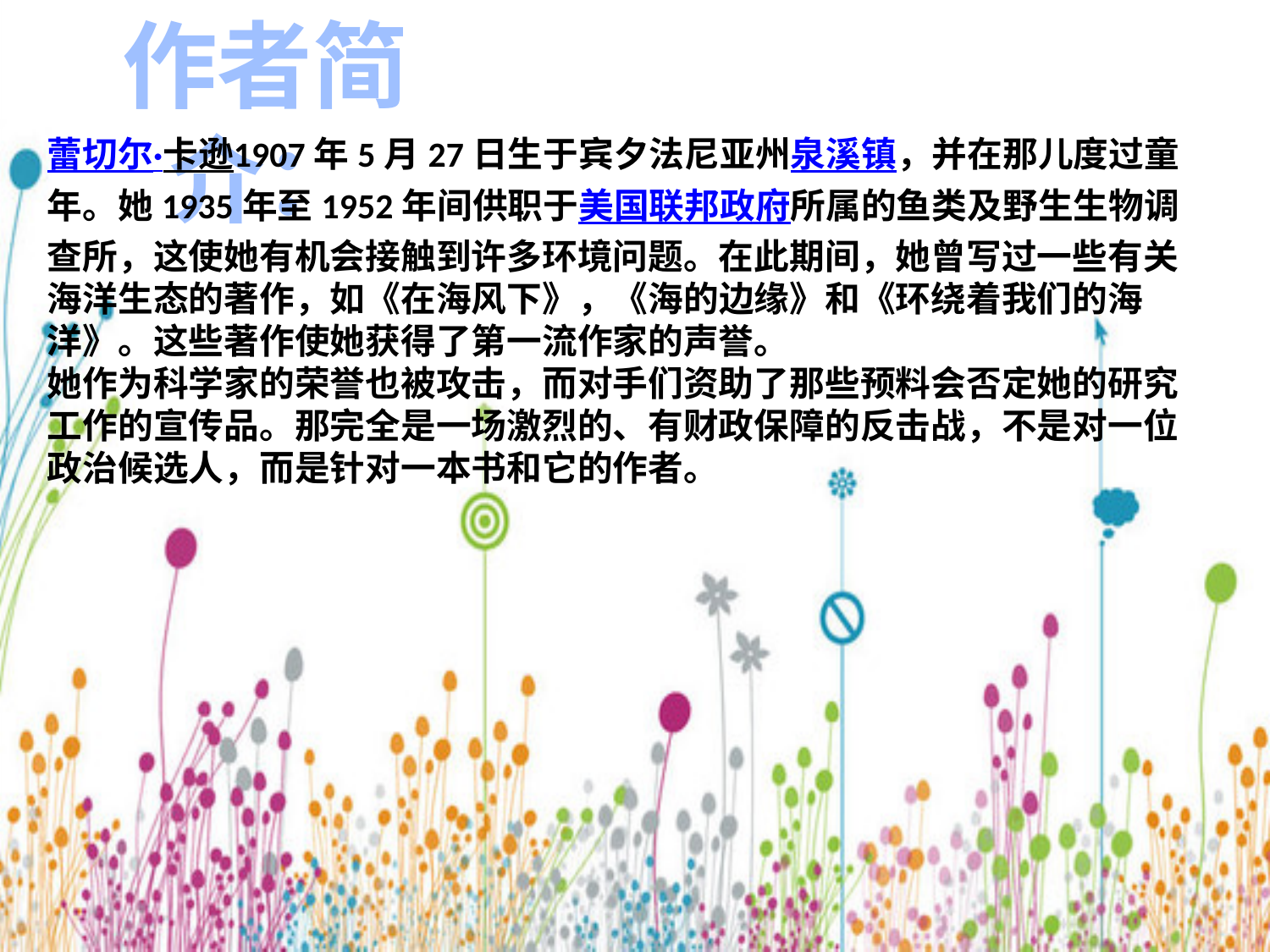

作者简介：
蕾切尔·卡逊1907年5月27日生于宾夕法尼亚州泉溪镇，并在那儿度过童年。她1935年至1952年间供职于美国联邦政府所属的鱼类及野生生物调查所，这使她有机会接触到许多环境问题。在此期间，她曾写过一些有关海洋生态的著作，如《在海风下》，《海的边缘》和《环绕着我们的海洋》。这些著作使她获得了第一流作家的声誉。
她作为科学家的荣誉也被攻击，而对手们资助了那些预料会否定她的研究工作的宣传品。那完全是一场激烈的、有财政保障的反击战，不是对一位政治候选人，而是针对一本书和它的作者。